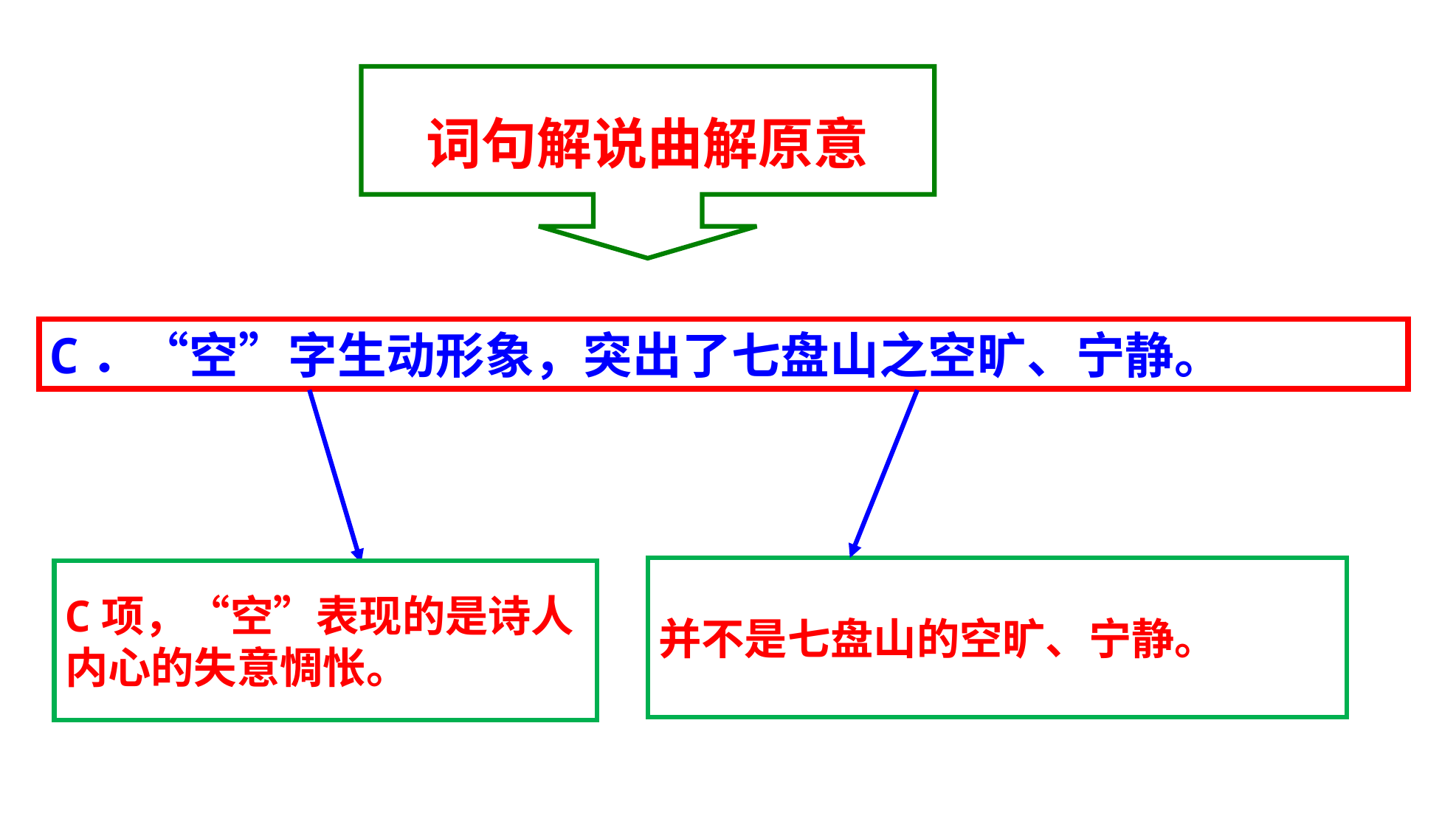

词句解说曲解原意
C．“空”字生动形象，突出了七盘山之空旷、宁静。

并不是七盘山的空旷、宁静。
C项，“空”表现的是诗人
内心的失意惆怅。